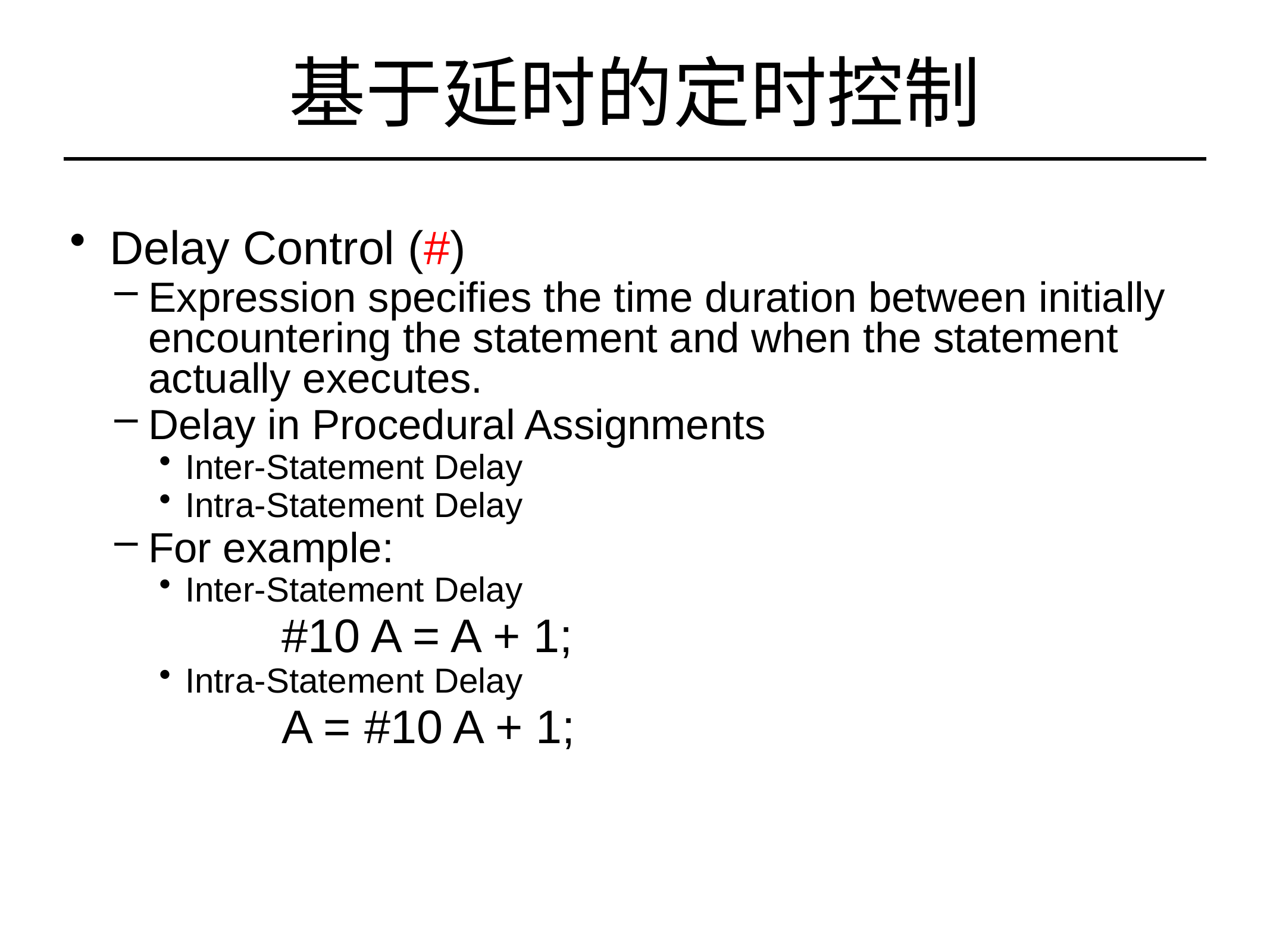

# 基于延时的定时控制
Delay Control (#)
Expression specifies the time duration between initially encountering the statement and when the statement actually executes.
Delay in Procedural Assignments
Inter-Statement Delay
Intra-Statement Delay
For example:
Inter-Statement Delay
			#10 A = A + 1;
Intra-Statement Delay
			A = #10 A + 1;